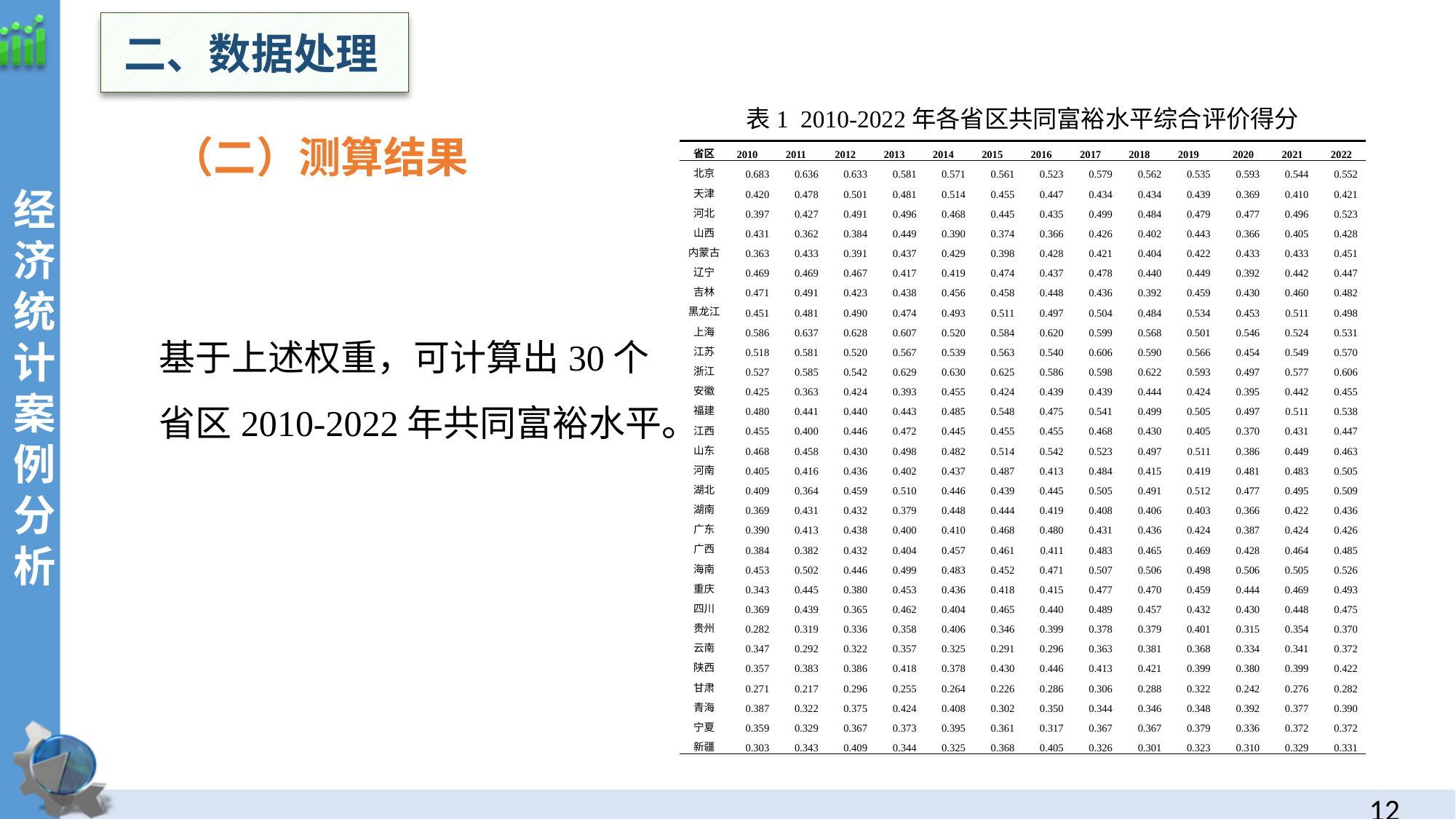

二、数据处理
表1  2010-2022年各省区共同富裕水平综合评价得分
（二）测算结果

基于上述权重，可计算出30个
省区2010-2022年共同富裕水平。

经
济统计案例分析
| 省区 | 2010 | 2011 | 2012 | 2013 | 2014 | 2015 | 2016 | 2017 | 2018 | 2019 | 2020 | 2021 | 2022 |
| --- | --- | --- | --- | --- | --- | --- | --- | --- | --- | --- | --- | --- | --- |
| 北京 | 0.683 | 0.636 | 0.633 | 0.581 | 0.571 | 0.561 | 0.523 | 0.579 | 0.562 | 0.535 | 0.593 | 0.544 | 0.552 |
| 天津 | 0.420 | 0.478 | 0.501 | 0.481 | 0.514 | 0.455 | 0.447 | 0.434 | 0.434 | 0.439 | 0.369 | 0.410 | 0.421 |
| 河北 | 0.397 | 0.427 | 0.491 | 0.496 | 0.468 | 0.445 | 0.435 | 0.499 | 0.484 | 0.479 | 0.477 | 0.496 | 0.523 |
| 山西 | 0.431 | 0.362 | 0.384 | 0.449 | 0.390 | 0.374 | 0.366 | 0.426 | 0.402 | 0.443 | 0.366 | 0.405 | 0.428 |
| 内蒙古 | 0.363 | 0.433 | 0.391 | 0.437 | 0.429 | 0.398 | 0.428 | 0.421 | 0.404 | 0.422 | 0.433 | 0.433 | 0.451 |
| 辽宁 | 0.469 | 0.469 | 0.467 | 0.417 | 0.419 | 0.474 | 0.437 | 0.478 | 0.440 | 0.449 | 0.392 | 0.442 | 0.447 |
| 吉林 | 0.471 | 0.491 | 0.423 | 0.438 | 0.456 | 0.458 | 0.448 | 0.436 | 0.392 | 0.459 | 0.430 | 0.460 | 0.482 |
| 黑龙江 | 0.451 | 0.481 | 0.490 | 0.474 | 0.493 | 0.511 | 0.497 | 0.504 | 0.484 | 0.534 | 0.453 | 0.511 | 0.498 |
| 上海 | 0.586 | 0.637 | 0.628 | 0.607 | 0.520 | 0.584 | 0.620 | 0.599 | 0.568 | 0.501 | 0.546 | 0.524 | 0.531 |
| 江苏 | 0.518 | 0.581 | 0.520 | 0.567 | 0.539 | 0.563 | 0.540 | 0.606 | 0.590 | 0.566 | 0.454 | 0.549 | 0.570 |
| 浙江 | 0.527 | 0.585 | 0.542 | 0.629 | 0.630 | 0.625 | 0.586 | 0.598 | 0.622 | 0.593 | 0.497 | 0.577 | 0.606 |
| 安徽 | 0.425 | 0.363 | 0.424 | 0.393 | 0.455 | 0.424 | 0.439 | 0.439 | 0.444 | 0.424 | 0.395 | 0.442 | 0.455 |
| 福建 | 0.480 | 0.441 | 0.440 | 0.443 | 0.485 | 0.548 | 0.475 | 0.541 | 0.499 | 0.505 | 0.497 | 0.511 | 0.538 |
| 江西 | 0.455 | 0.400 | 0.446 | 0.472 | 0.445 | 0.455 | 0.455 | 0.468 | 0.430 | 0.405 | 0.370 | 0.431 | 0.447 |
| 山东 | 0.468 | 0.458 | 0.430 | 0.498 | 0.482 | 0.514 | 0.542 | 0.523 | 0.497 | 0.511 | 0.386 | 0.449 | 0.463 |
| 河南 | 0.405 | 0.416 | 0.436 | 0.402 | 0.437 | 0.487 | 0.413 | 0.484 | 0.415 | 0.419 | 0.481 | 0.483 | 0.505 |
| 湖北 | 0.409 | 0.364 | 0.459 | 0.510 | 0.446 | 0.439 | 0.445 | 0.505 | 0.491 | 0.512 | 0.477 | 0.495 | 0.509 |
| 湖南 | 0.369 | 0.431 | 0.432 | 0.379 | 0.448 | 0.444 | 0.419 | 0.408 | 0.406 | 0.403 | 0.366 | 0.422 | 0.436 |
| 广东 | 0.390 | 0.413 | 0.438 | 0.400 | 0.410 | 0.468 | 0.480 | 0.431 | 0.436 | 0.424 | 0.387 | 0.424 | 0.426 |
| 广西 | 0.384 | 0.382 | 0.432 | 0.404 | 0.457 | 0.461 | 0.411 | 0.483 | 0.465 | 0.469 | 0.428 | 0.464 | 0.485 |
| 海南 | 0.453 | 0.502 | 0.446 | 0.499 | 0.483 | 0.452 | 0.471 | 0.507 | 0.506 | 0.498 | 0.506 | 0.505 | 0.526 |
| 重庆 | 0.343 | 0.445 | 0.380 | 0.453 | 0.436 | 0.418 | 0.415 | 0.477 | 0.470 | 0.459 | 0.444 | 0.469 | 0.493 |
| 四川 | 0.369 | 0.439 | 0.365 | 0.462 | 0.404 | 0.465 | 0.440 | 0.489 | 0.457 | 0.432 | 0.430 | 0.448 | 0.475 |
| 贵州 | 0.282 | 0.319 | 0.336 | 0.358 | 0.406 | 0.346 | 0.399 | 0.378 | 0.379 | 0.401 | 0.315 | 0.354 | 0.370 |
| 云南 | 0.347 | 0.292 | 0.322 | 0.357 | 0.325 | 0.291 | 0.296 | 0.363 | 0.381 | 0.368 | 0.334 | 0.341 | 0.372 |
| 陕西 | 0.357 | 0.383 | 0.386 | 0.418 | 0.378 | 0.430 | 0.446 | 0.413 | 0.421 | 0.399 | 0.380 | 0.399 | 0.422 |
| 甘肃 | 0.271 | 0.217 | 0.296 | 0.255 | 0.264 | 0.226 | 0.286 | 0.306 | 0.288 | 0.322 | 0.242 | 0.276 | 0.282 |
| 青海 | 0.387 | 0.322 | 0.375 | 0.424 | 0.408 | 0.302 | 0.350 | 0.344 | 0.346 | 0.348 | 0.392 | 0.377 | 0.390 |
| 宁夏 | 0.359 | 0.329 | 0.367 | 0.373 | 0.395 | 0.361 | 0.317 | 0.367 | 0.367 | 0.379 | 0.336 | 0.372 | 0.372 |
| 新疆 | 0.303 | 0.343 | 0.409 | 0.344 | 0.325 | 0.368 | 0.405 | 0.326 | 0.301 | 0.323 | 0.310 | 0.329 | 0.331 |

12